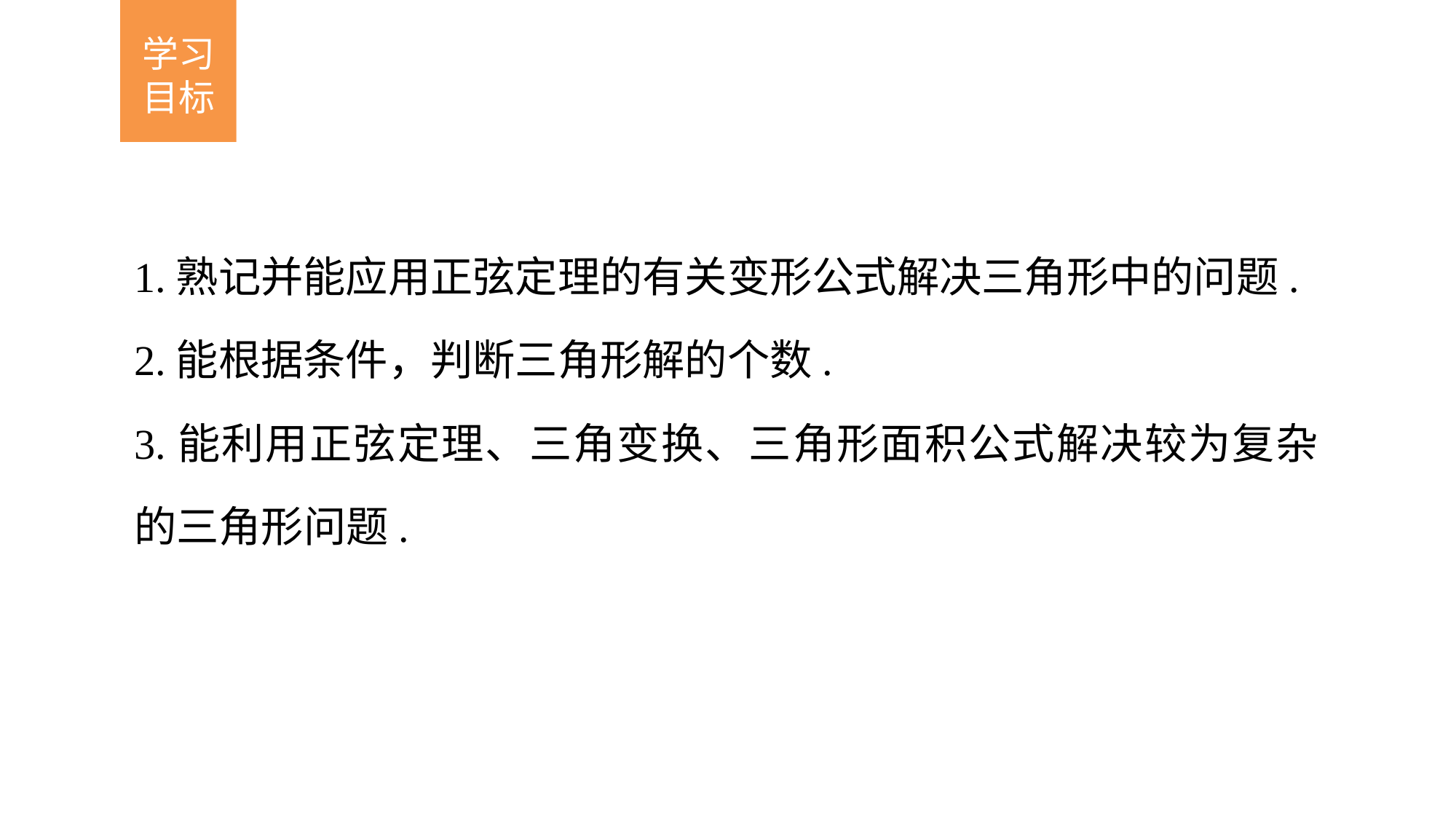

学习目标
1.熟记并能应用正弦定理的有关变形公式解决三角形中的问题.
2.能根据条件，判断三角形解的个数.
3.能利用正弦定理、三角变换、三角形面积公式解决较为复杂的三角形问题.